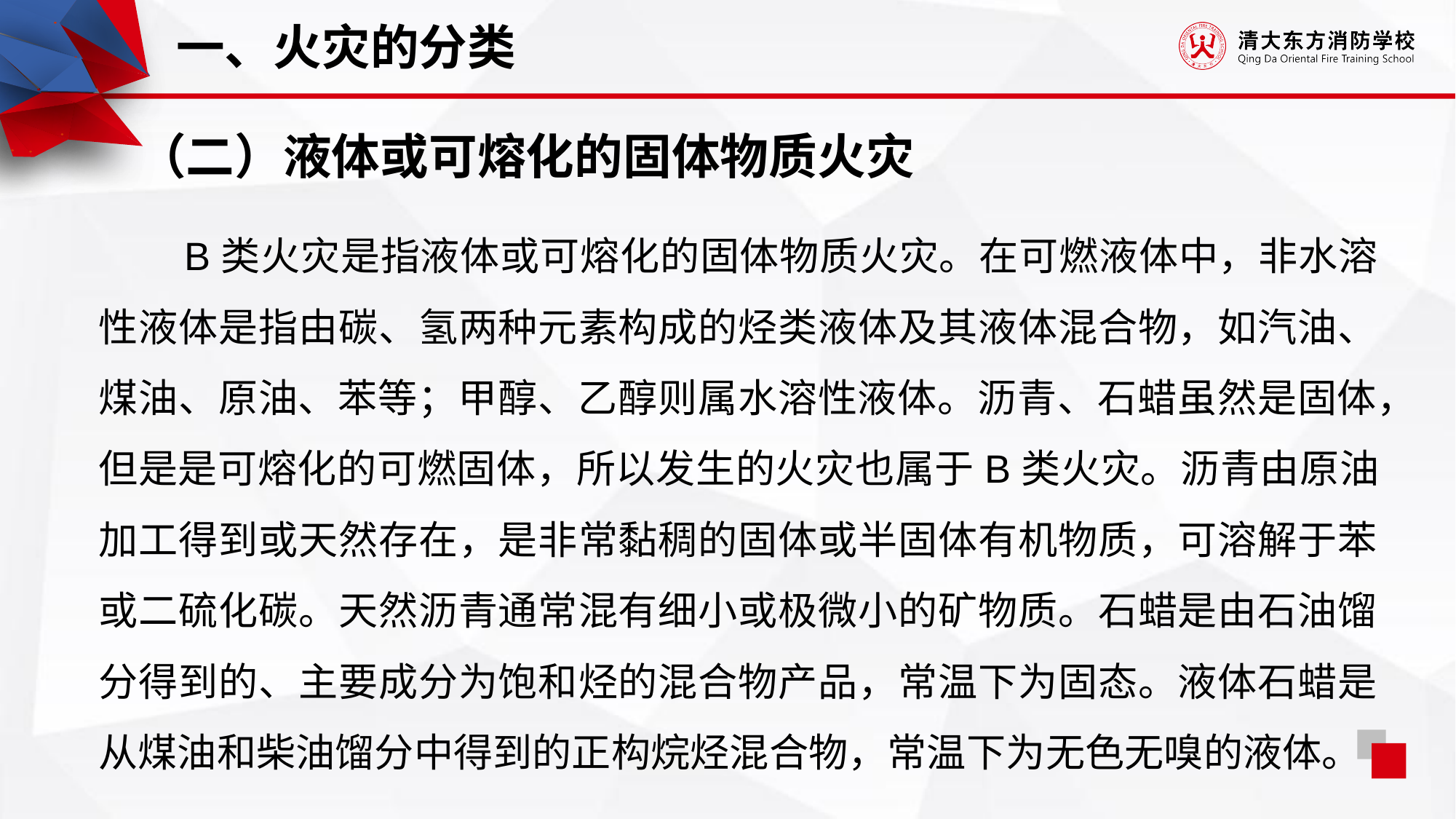

一、火灾的分类

（二）液体或可熔化的固体物质火灾
B类火灾是指液体或可熔化的固体物质火灾。在可燃液体中，非水溶性液体是指由碳、氢两种元素构成的烃类液体及其液体混合物，如汽油、煤油、原油、苯等；甲醇、乙醇则属水溶性液体。沥青、石蜡虽然是固体，但是是可熔化的可燃固体，所以发生的火灾也属于B类火灾。沥青由原油加工得到或天然存在，是非常黏稠的固体或半固体有机物质，可溶解于苯或二硫化碳。天然沥青通常混有细小或极微小的矿物质。石蜡是由石油馏分得到的、主要成分为饱和烃的混合物产品，常温下为固态。液体石蜡是从煤油和柴油馏分中得到的正构烷烃混合物，常温下为无色无嗅的液体。